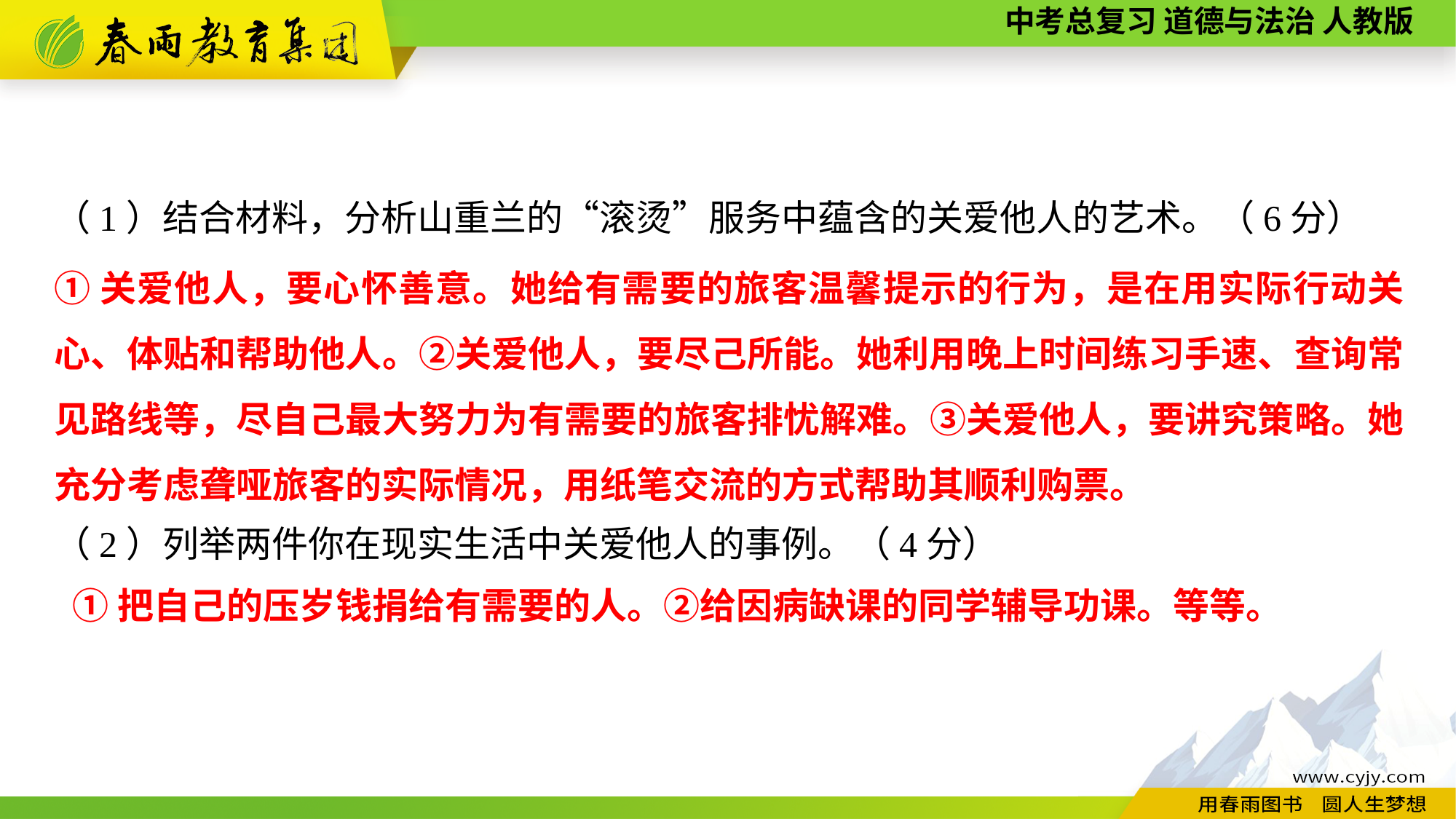

（1）结合材料，分析山重兰的“滚烫”服务中蕴含的关爱他人的艺术。（6分）
①关爱他人，要心怀善意。她给有需要的旅客温馨提示的行为，是在用实际行动关心、体贴和帮助他人。②关爱他人，要尽己所能。她利用晚上时间练习手速、查询常见路线等，尽自己最大努力为有需要的旅客排忧解难。③关爱他人，要讲究策略。她充分考虑聋哑旅客的实际情况，用纸笔交流的方式帮助其顺利购票。
（2）列举两件你在现实生活中关爱他人的事例。（4分）
①把自己的压岁钱捐给有需要的人。②给因病缺课的同学辅导功课。等等。